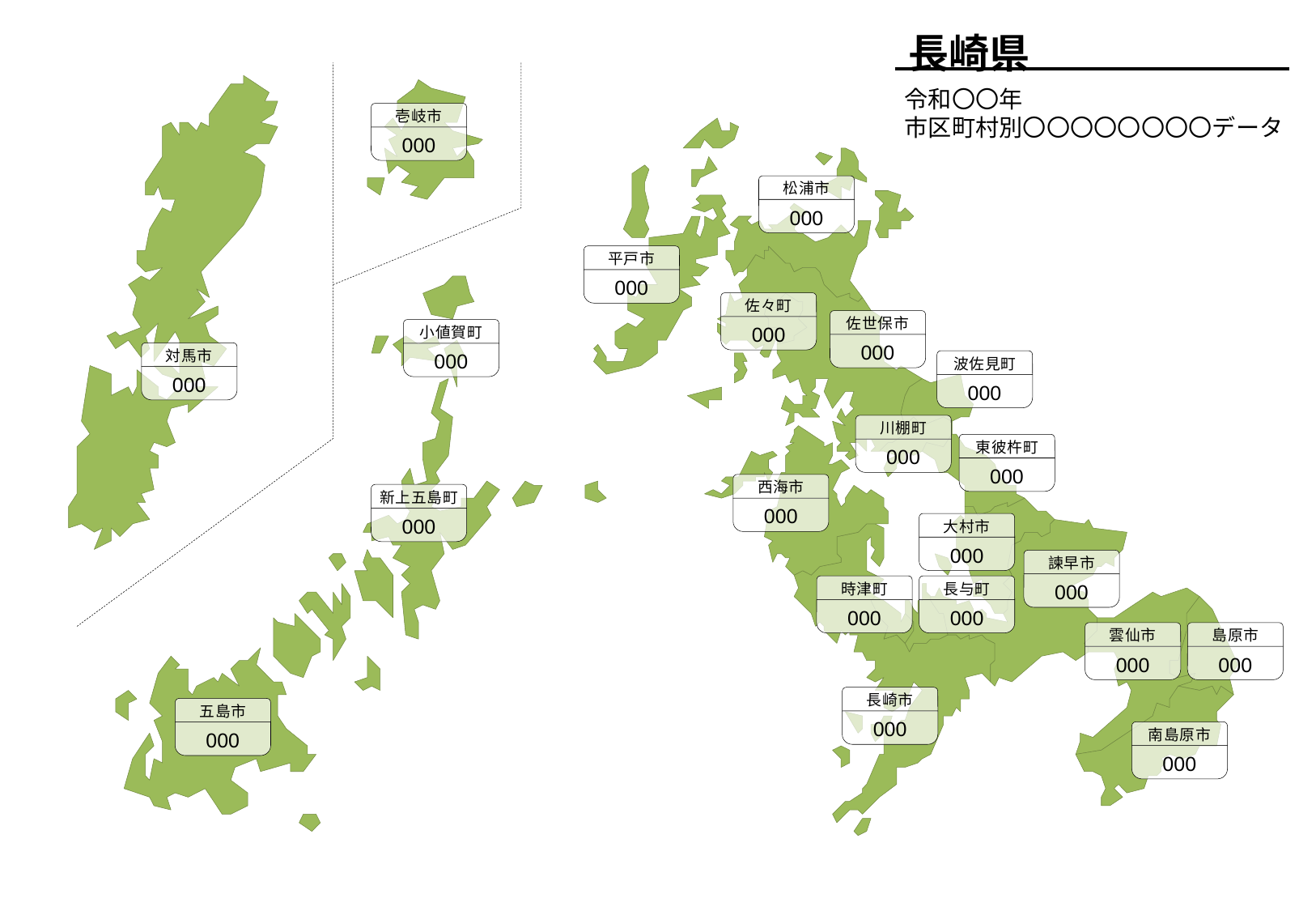

長崎県

令和〇〇年
市区町村別〇〇〇〇〇〇〇〇データ
壱岐市
000
松浦市
000
平戸市
000
佐々町
000
佐世保市
000
小値賀町
000
対馬市
000
波佐見町
000
川棚町
000
東彼杵町
000
西海市
000
新上五島町
000
大村市
000
諫早市
000
時津町
000
長与町
000
雲仙市
000
島原市
000
長崎市
000
五島市
000
南島原市
000